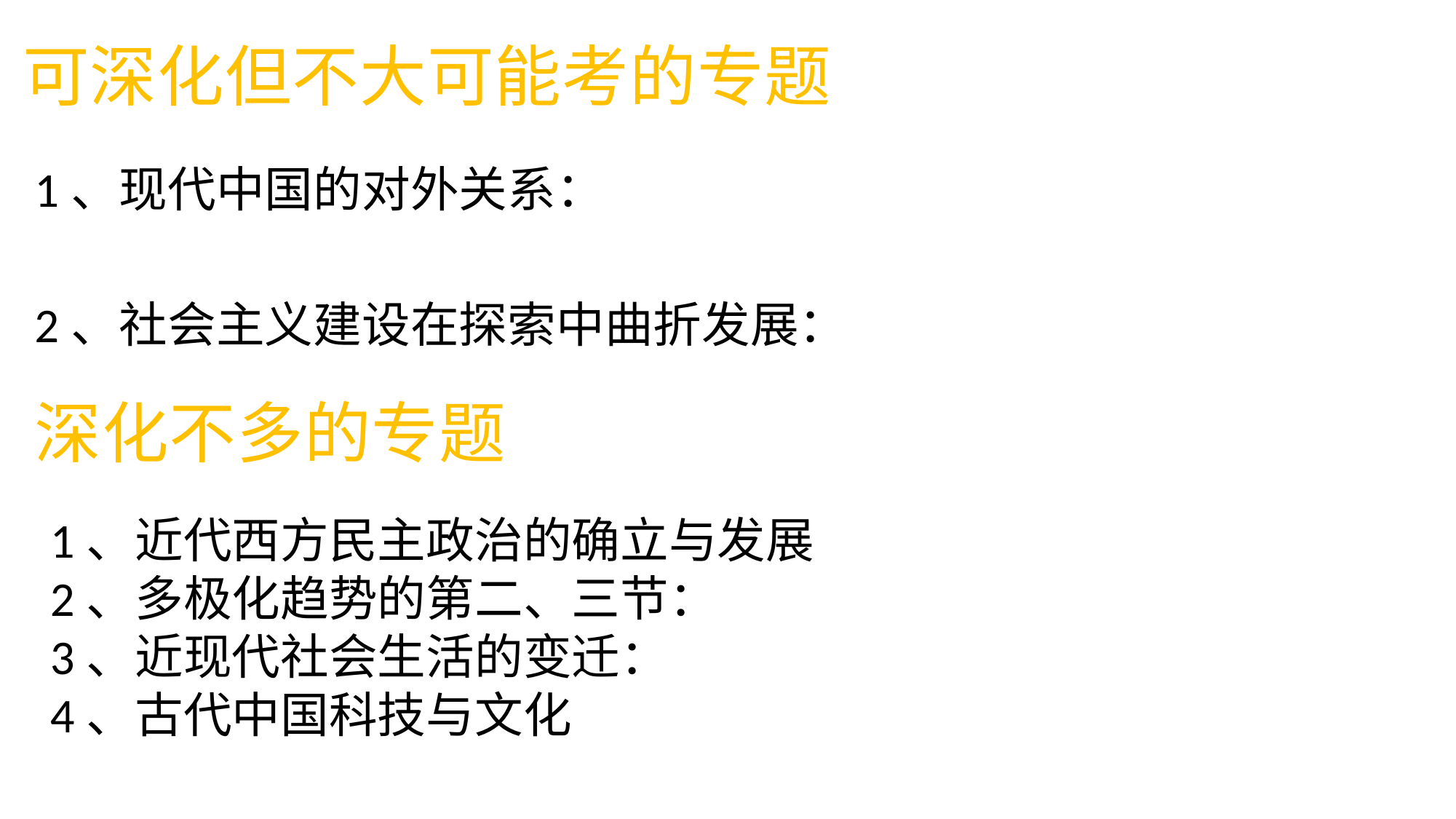

可深化但不大可能考的专题
1、现代中国的对外关系：

2、社会主义建设在探索中曲折发展：
深化不多的专题
1、近代西方民主政治的确立与发展
2、多极化趋势的第二、三节：
3、近现代社会生活的变迁：
4、古代中国科技与文化